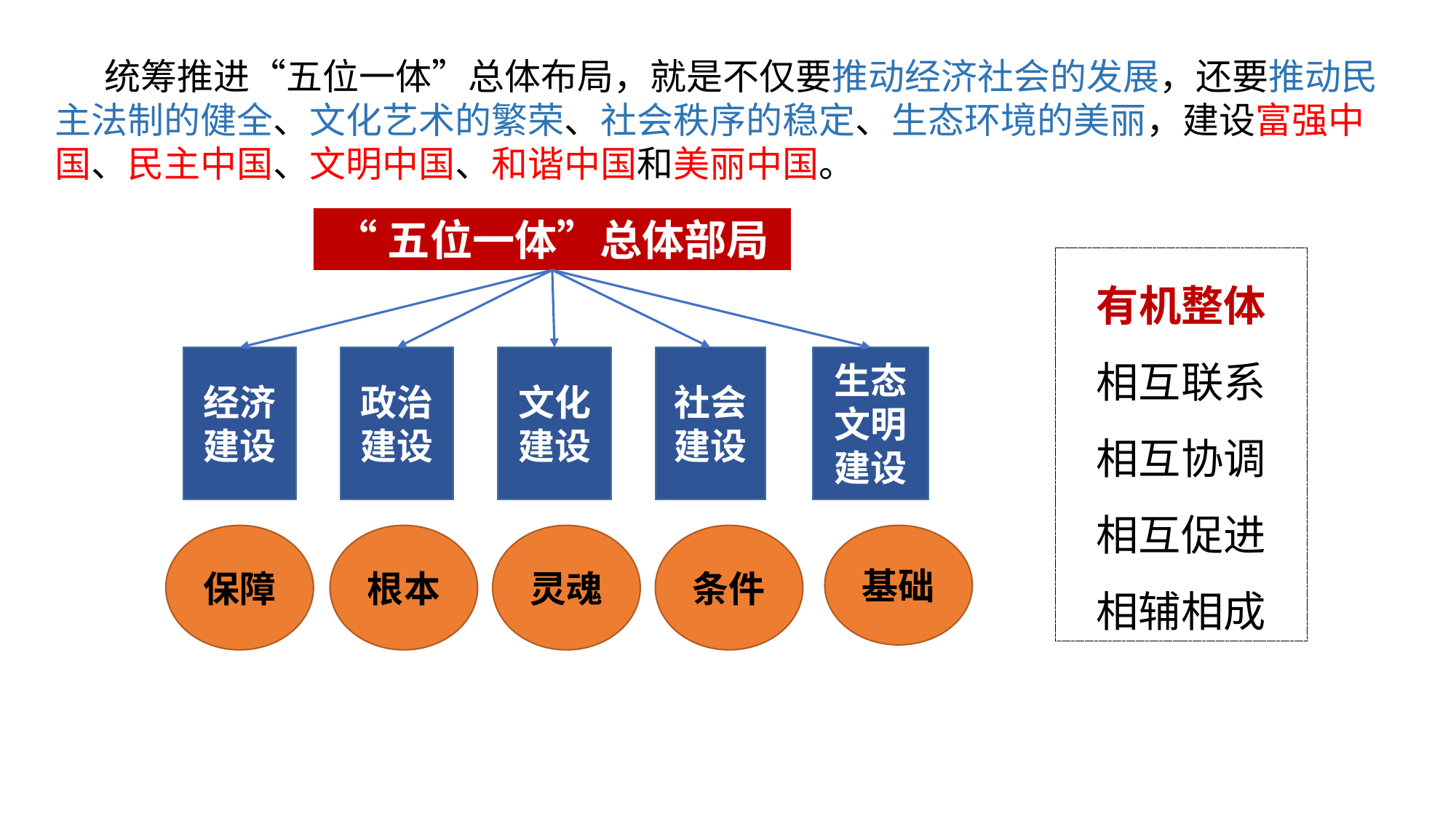

统筹推进“五位一体”总体布局，就是不仅要推动经济社会的发展，还要推动民主法制的健全、文化艺术的繁荣、社会秩序的稳定、生态环境的美丽，建设富强中国、民主中国、文明中国、和谐中国和美丽中国。
“五位一体”总体部局
有机整体
相互联系
相互协调
相互促进
相辅相成
经济建设
政治建设
文化建设
社会建设
生态文明建设
根本
灵魂
基础
保障
条件